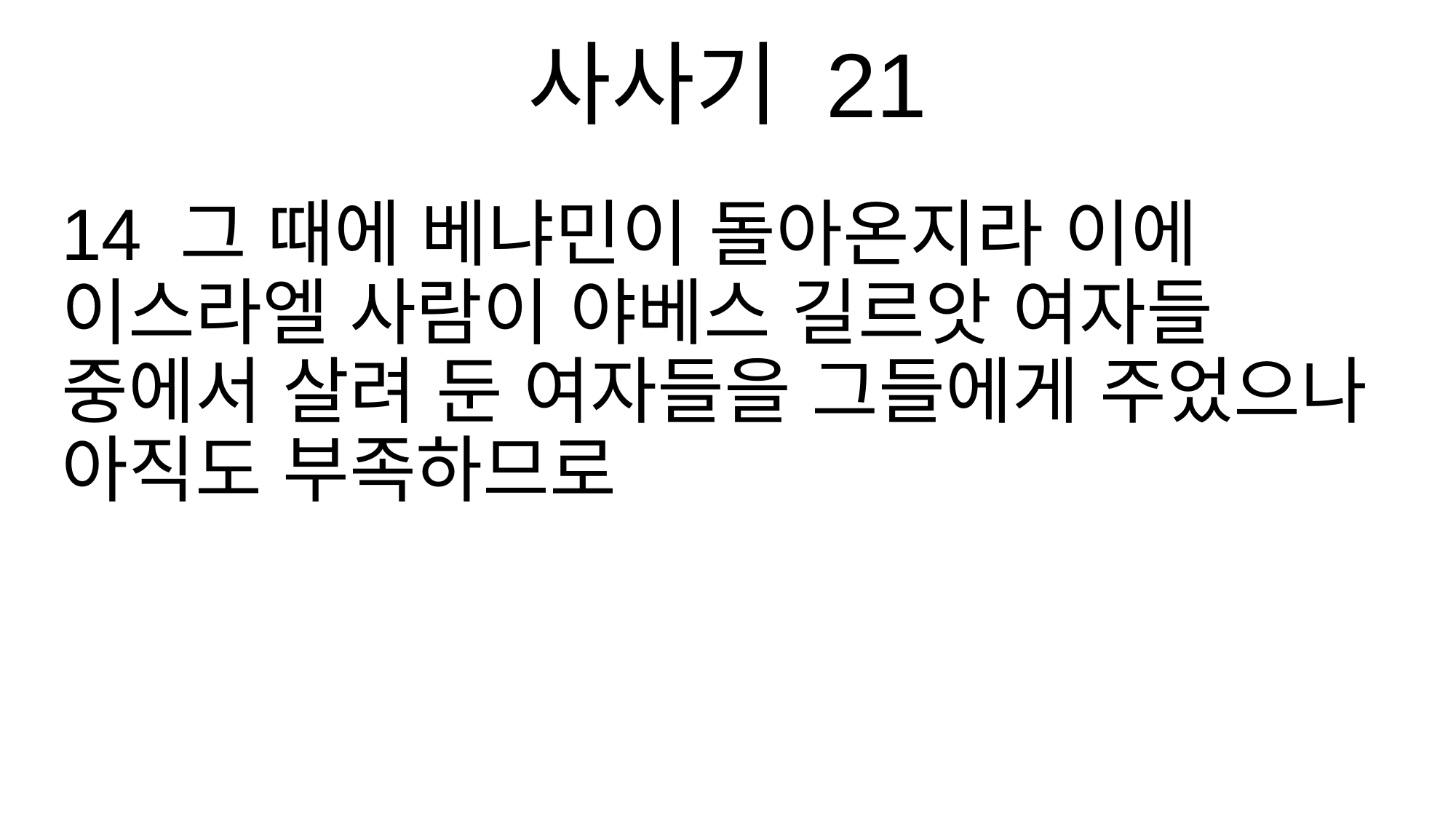

사사기 21
14 그 때에 베냐민이 돌아온지라 이에 이스라엘 사람이 야베스 길르앗 여자들 중에서 살려 둔 여자들을 그들에게 주었으나 아직도 부족하므로